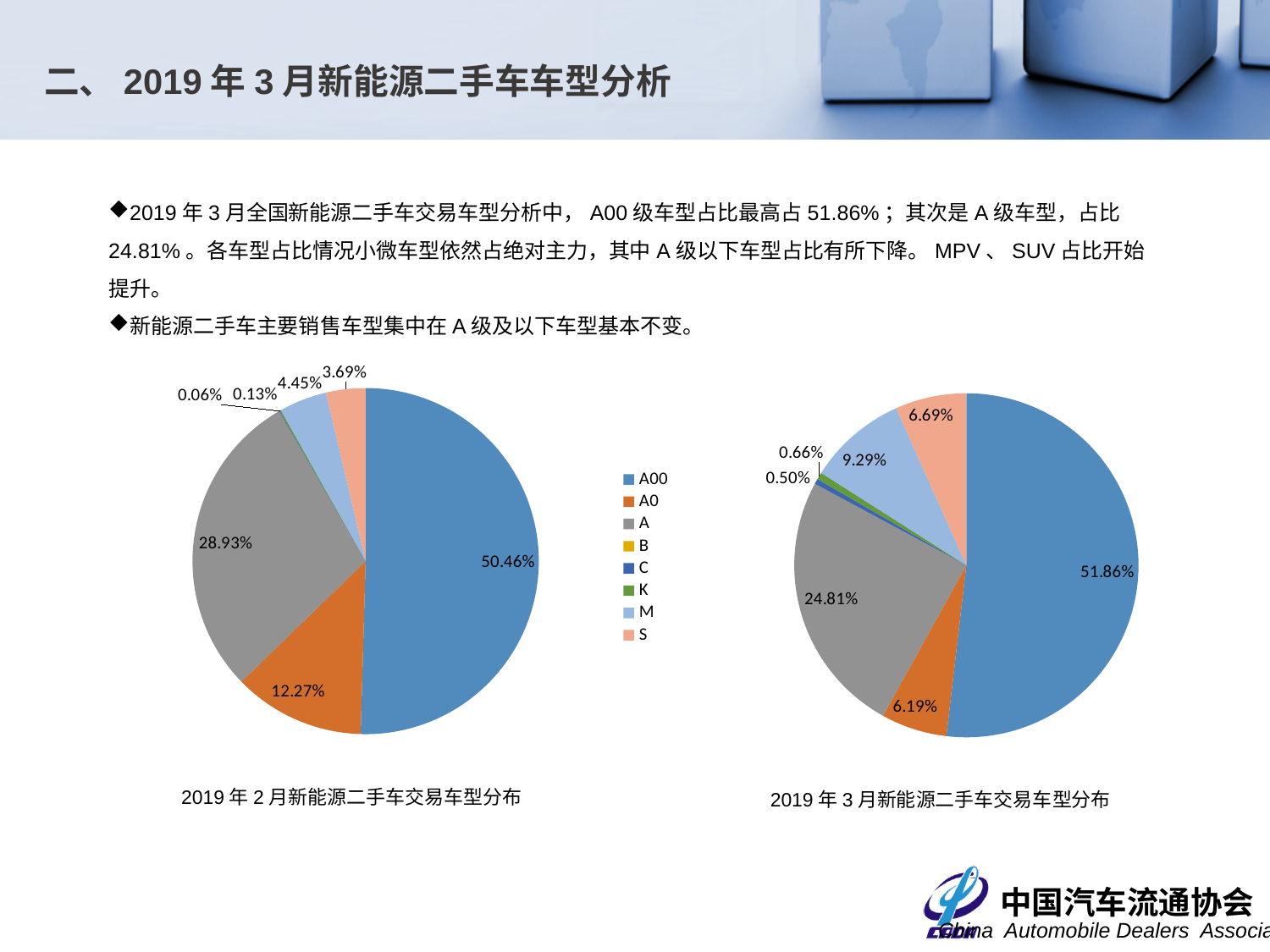

二、2019年3月新能源二手车车型分析
2019年3月全国新能源二手车交易车型分析中，A00级车型占比最高占51.86%；其次是A级车型，占比24.81%。各车型占比情况小微车型依然占绝对主力，其中A级以下车型占比有所下降。MPV、SUV占比开始提升。
新能源二手车主要销售车型集中在A级及以下车型基本不变。

### Chart

| Category | 数量 |
|---|---|
| A00 | 1587.0 |
| A0 | 386.0 |
| A | 910.0 |
| B | 0.0 |
| C | 2.0 |
| K | 4.0 |
| M | 140.0 |
| S | 116.0 |

### Chart

| Category | 数量 |
|---|---|
| A00 | 1256.0 |
| A0 | 150.0 |
| A | 601.0 |
| B | 0.0 |
| C | 12.0 |
| K | 16.0 |
| M | 225.0 |
| S | 162.0 |
2019年2月新能源二手车交易车型分布
2019年3月新能源二手车交易车型分布